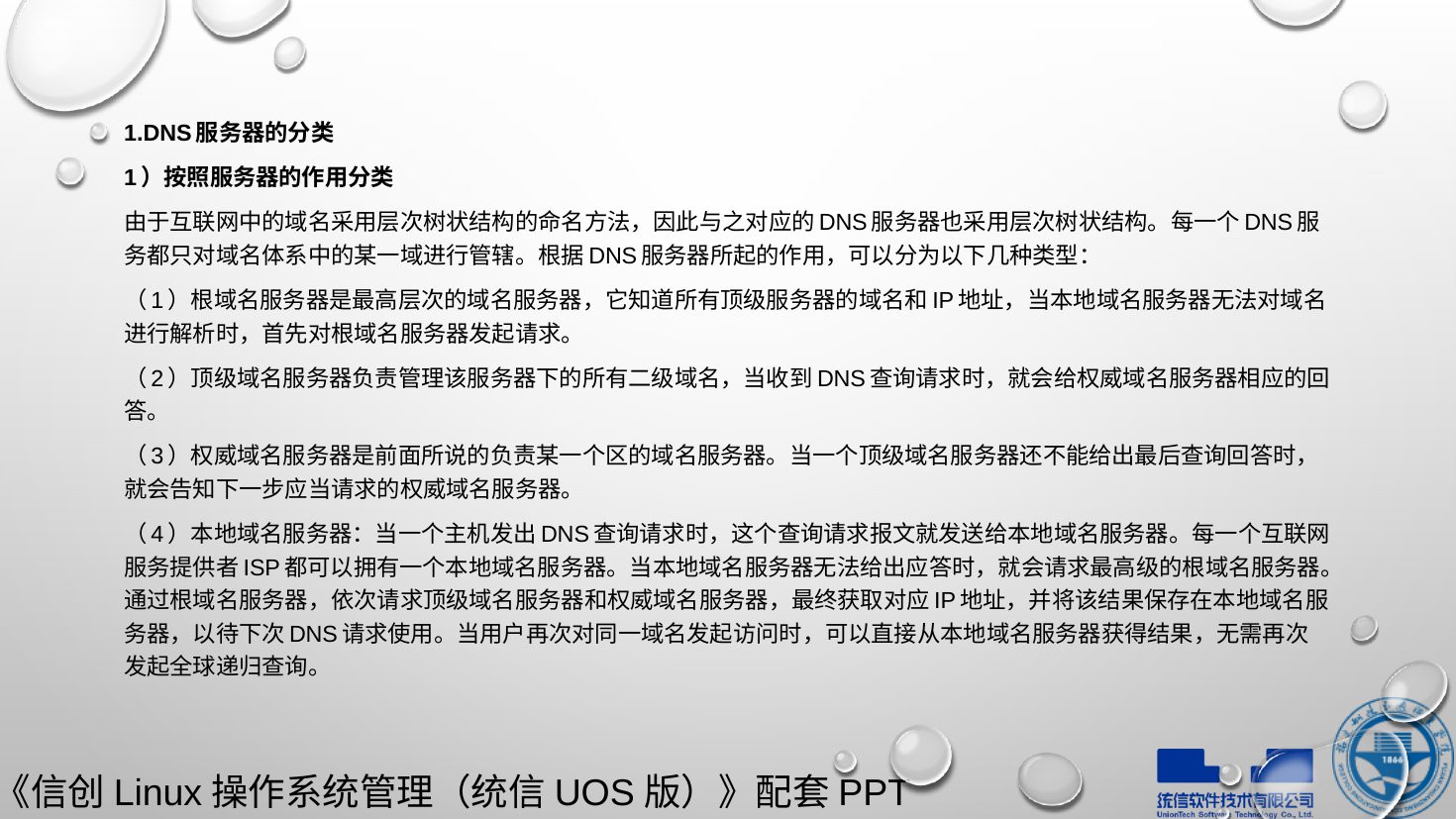

1.DNS服务器的分类
1）按照服务器的作用分类
由于互联网中的域名采用层次树状结构的命名方法，因此与之对应的DNS服务器也采用层次树状结构。每一个DNS服务都只对域名体系中的某一域进行管辖。根据DNS服务器所起的作用，可以分为以下几种类型：
（1）根域名服务器是最高层次的域名服务器，它知道所有顶级服务器的域名和IP地址，当本地域名服务器无法对域名进行解析时，首先对根域名服务器发起请求。
（2）顶级域名服务器负责管理该服务器下的所有二级域名，当收到DNS查询请求时，就会给权威域名服务器相应的回答。
（3）权威域名服务器是前面所说的负责某一个区的域名服务器。当一个顶级域名服务器还不能给出最后查询回答时，就会告知下一步应当请求的权威域名服务器。
（4）本地域名服务器：当一个主机发出DNS查询请求时，这个查询请求报文就发送给本地域名服务器。每一个互联网服务提供者ISP都可以拥有一个本地域名服务器。当本地域名服务器无法给出应答时，就会请求最高级的根域名服务器。通过根域名服务器，依次请求顶级域名服务器和权威域名服务器，最终获取对应IP地址，并将该结果保存在本地域名服务器，以待下次DNS请求使用。当用户再次对同一域名发起访问时，可以直接从本地域名服务器获得结果，无需再次发起全球递归查询。